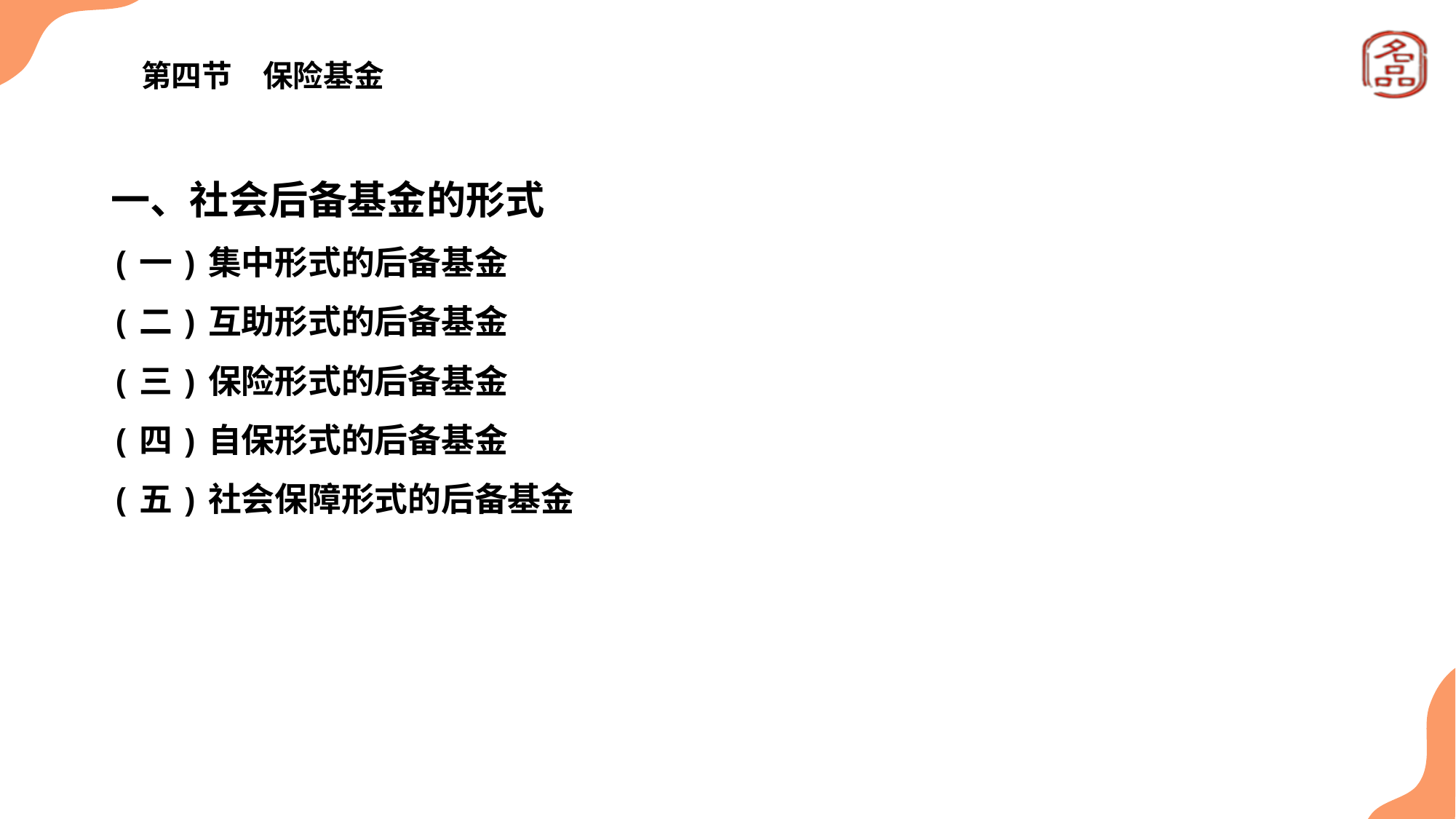

# 第四节　保险基金
一、社会后备基金的形式
(一)集中形式的后备基金
(二)互助形式的后备基金
(三)保险形式的后备基金
(四)自保形式的后备基金
(五)社会保障形式的后备基金